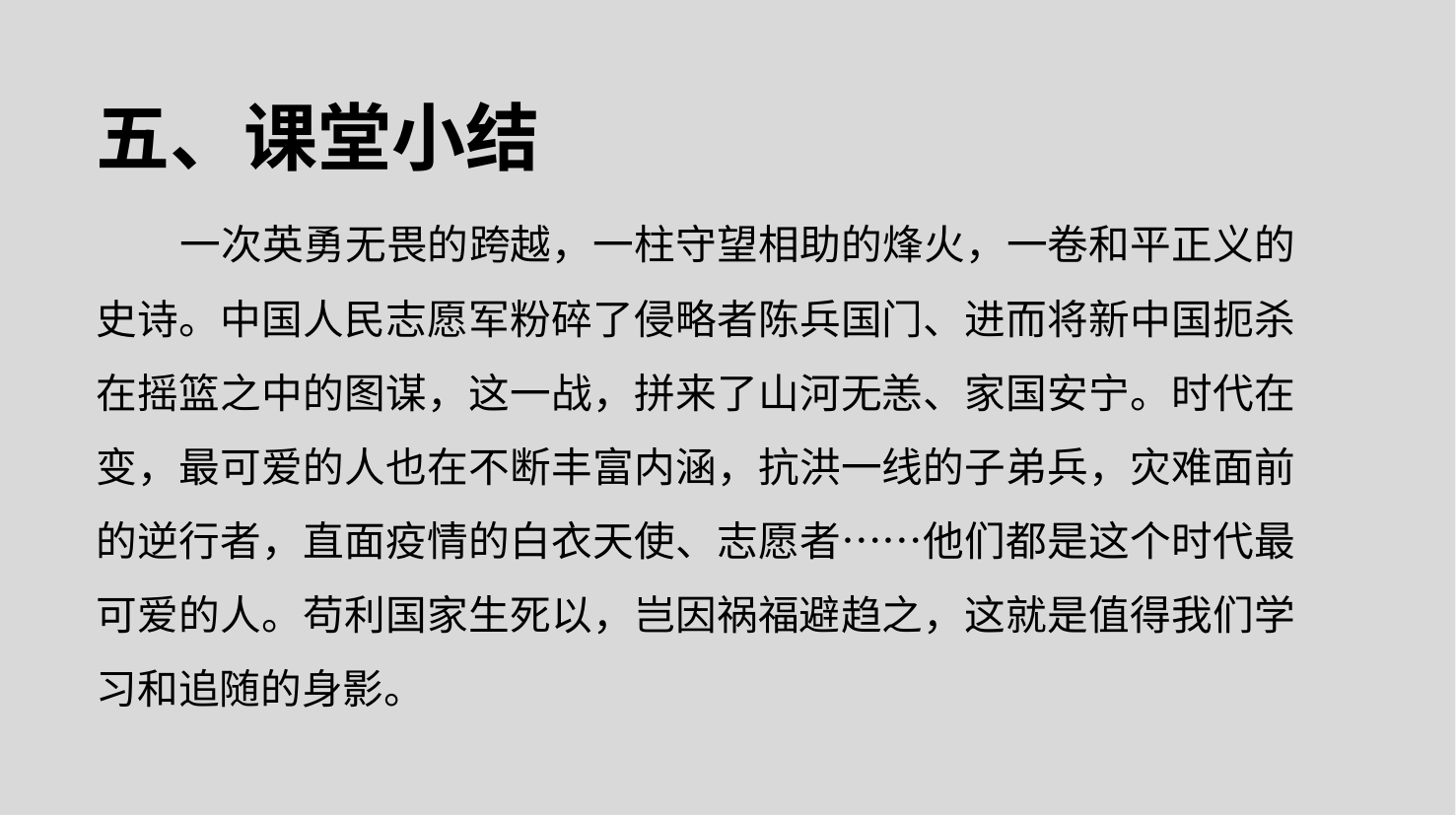

五、课堂小结
  一次英勇无畏的跨越，一柱守望相助的烽火，一卷和平正义的史诗。中国人民志愿军粉碎了侵略者陈兵国门、进而将新中国扼杀在摇篮之中的图谋，这一战，拼来了山河无恙、家国安宁。时代在变，最可爱的人也在不断丰富内涵，抗洪一线的子弟兵，灾难面前的逆行者，直面疫情的白衣天使、志愿者……他们都是这个时代最可爱的人。苟利国家生死以，岂因祸福避趋之，这就是值得我们学习和追随的身影。